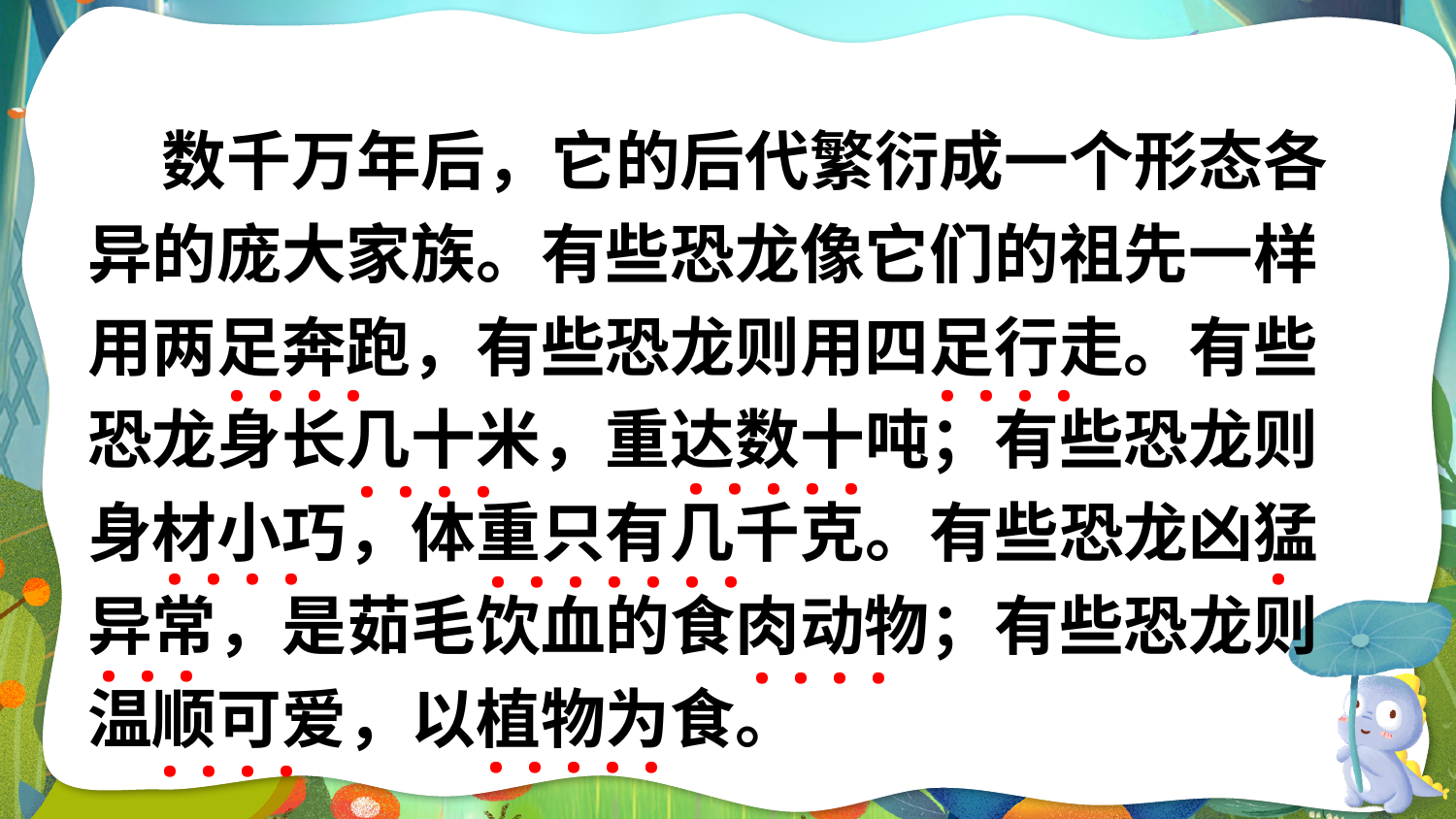

数千万年后，它的后代繁衍成一个形态各异的庞大家族。有些恐龙像它们的祖先一样用两足奔跑，有些恐龙则用四足行走。有些恐龙身长几十米，重达数十吨；有些恐龙则身材小巧，体重只有几千克。有些恐龙凶猛异常，是茹毛饮血的食肉动物；有些恐龙则温顺可爱，以植物为食。
····
····
·····
····
····
·
·······
···
····
·····
····